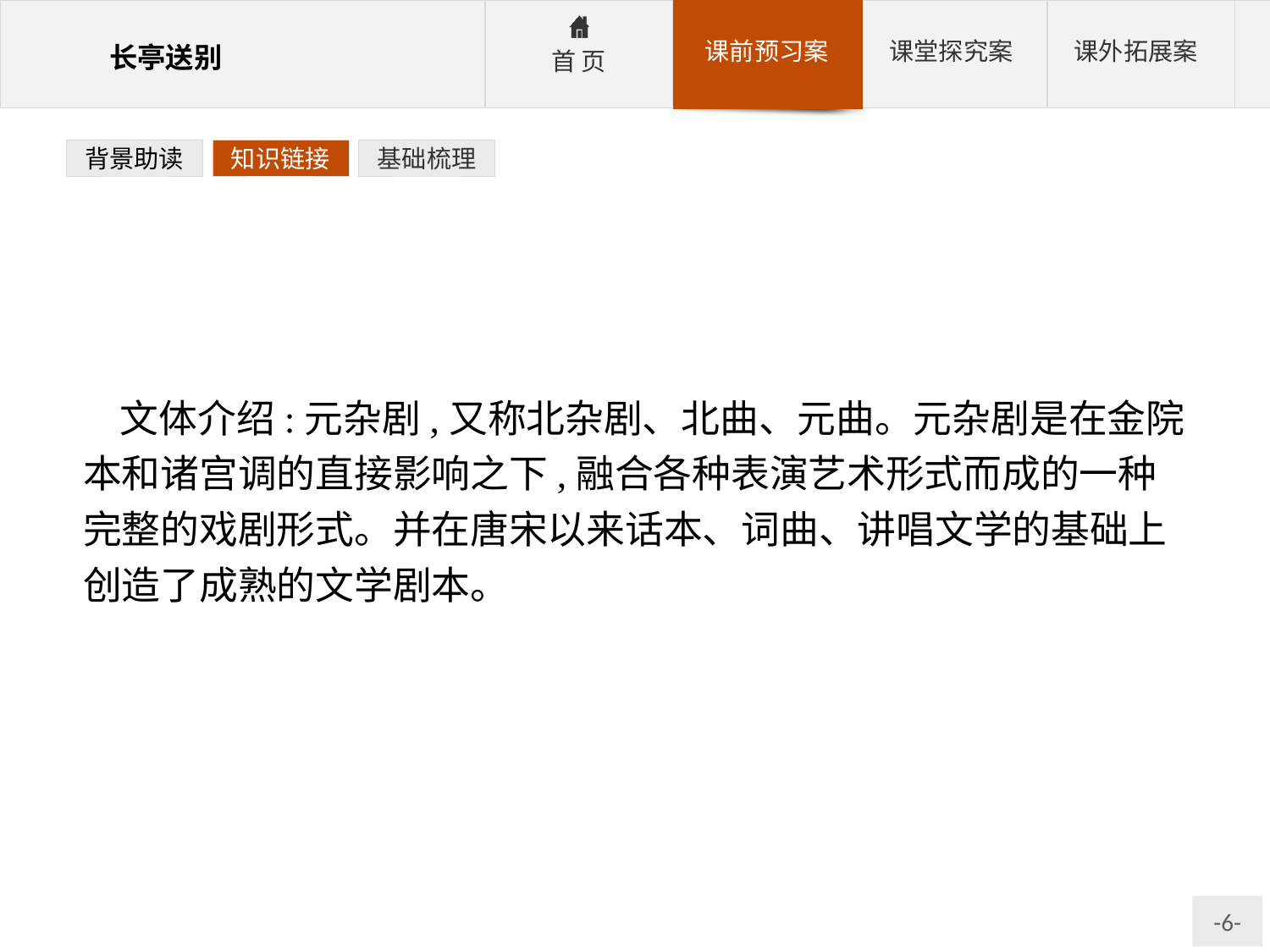

背景助读
知识链接
基础梳理
文体介绍:元杂剧,又称北杂剧、北曲、元曲。元杂剧是在金院本和诸宫调的直接影响之下,融合各种表演艺术形式而成的一种完整的戏剧形式。并在唐宋以来话本、词曲、讲唱文学的基础上创造了成熟的文学剧本。